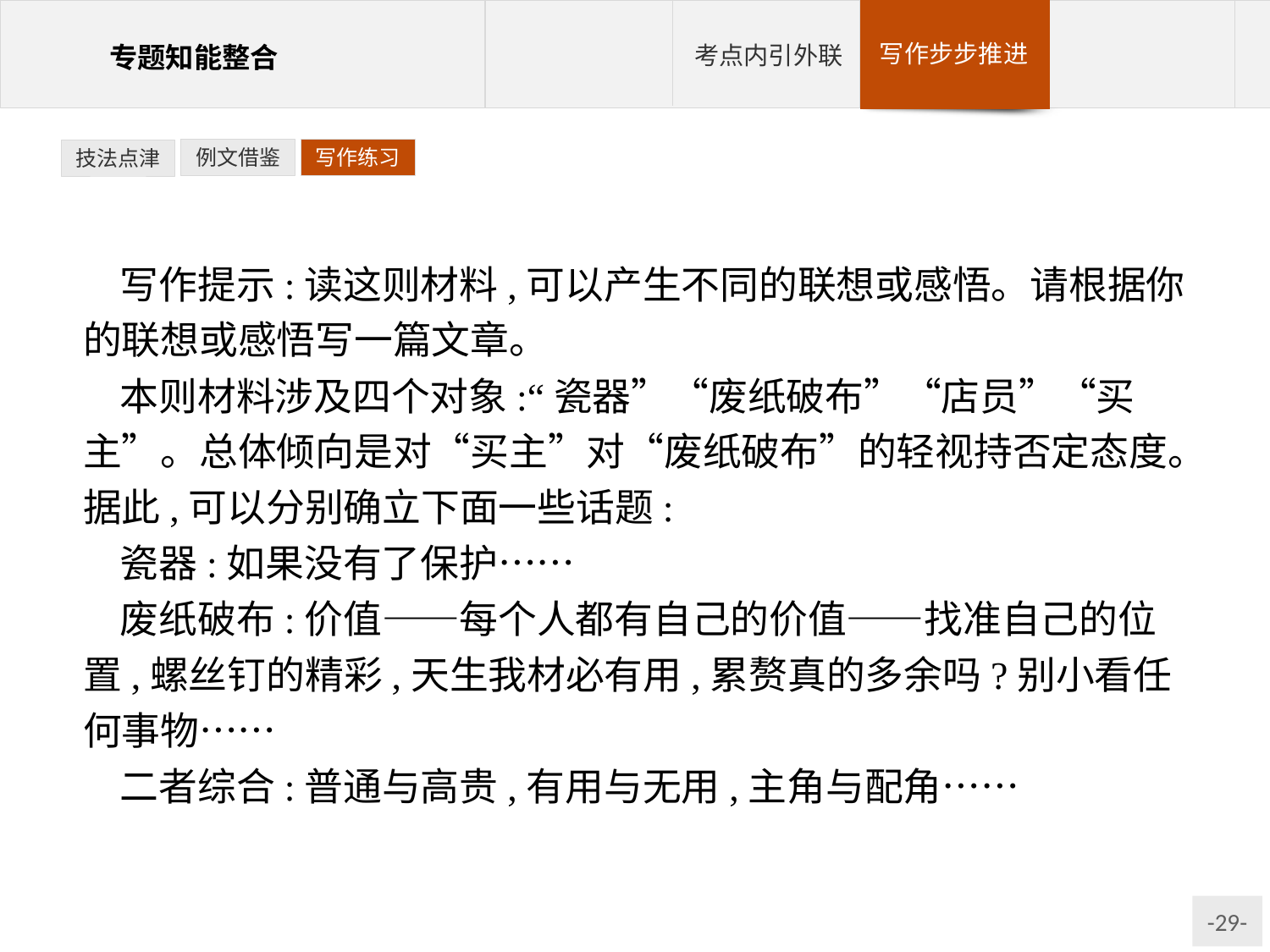

例文借鉴
写作练习
技法点津
写作提示:读这则材料,可以产生不同的联想或感悟。请根据你的联想或感悟写一篇文章。
本则材料涉及四个对象:“瓷器”“废纸破布”“店员”“买主”。总体倾向是对“买主”对“废纸破布”的轻视持否定态度。据此,可以分别确立下面一些话题:
瓷器:如果没有了保护……
废纸破布:价值——每个人都有自己的价值——找准自己的位置,螺丝钉的精彩,天生我材必有用,累赘真的多余吗?别小看任何事物……
二者综合:普通与高贵,有用与无用,主角与配角……